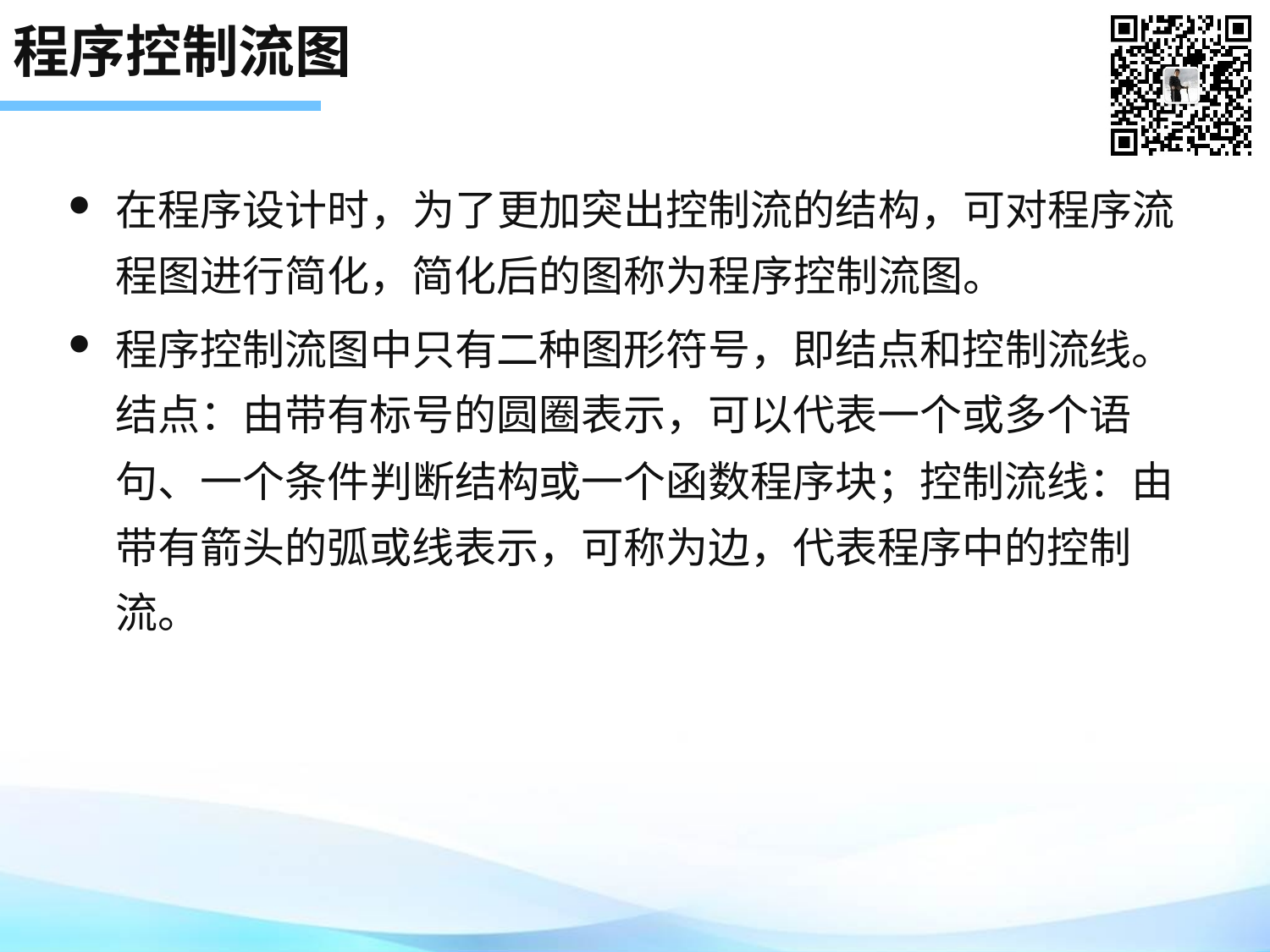

# 程序控制流图
在程序设计时，为了更加突出控制流的结构，可对程序流程图进行简化，简化后的图称为程序控制流图。
程序控制流图中只有二种图形符号，即结点和控制流线。结点：由带有标号的圆圈表示，可以代表一个或多个语句、一个条件判断结构或一个函数程序块；控制流线：由带有箭头的弧或线表示，可称为边，代表程序中的控制流。